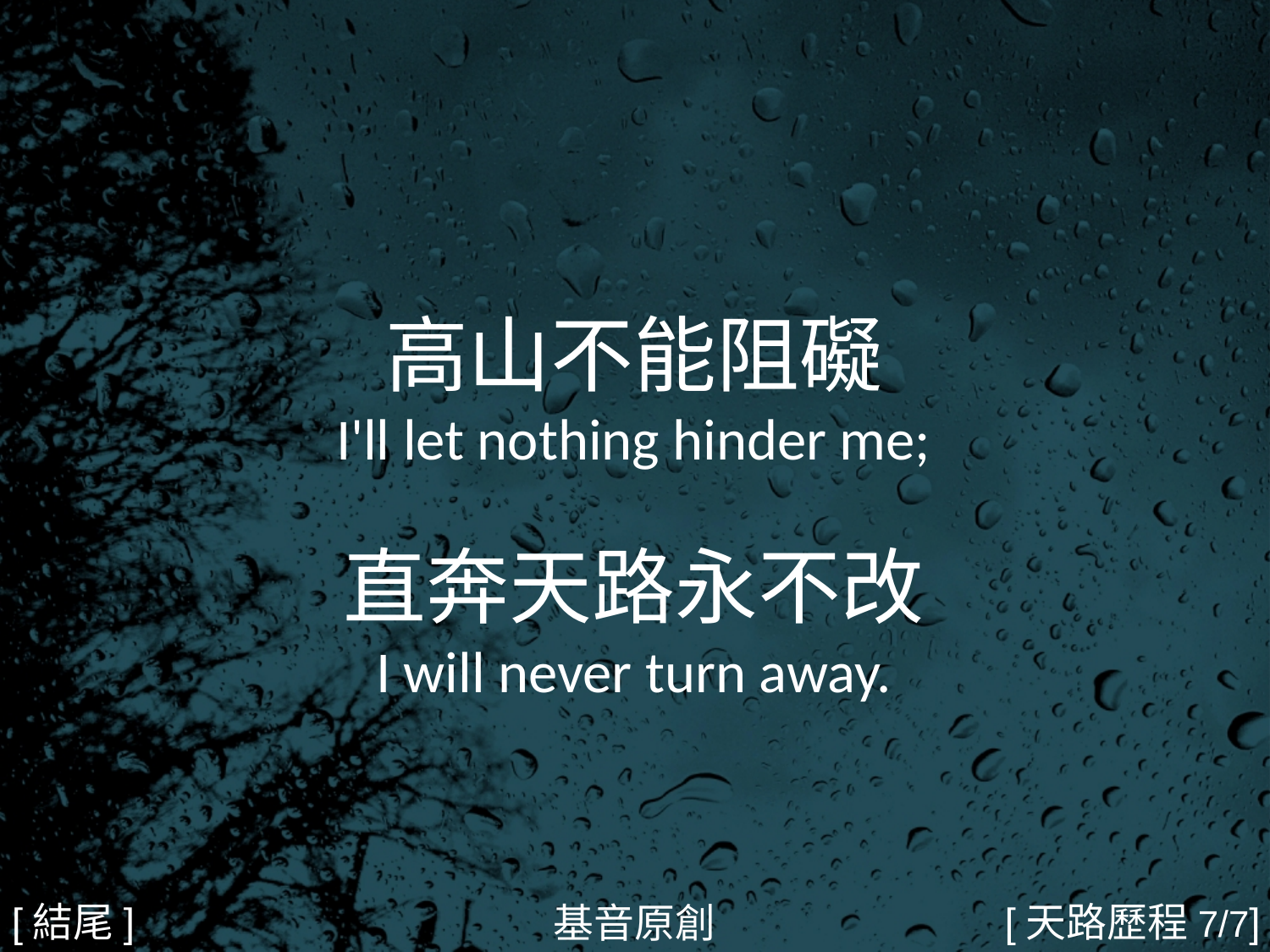

高山不能阻礙
I'll let nothing hinder me;

直奔天路永不改
I will never turn away.

#

[結尾]
[天路歷程7/7]
基音原創